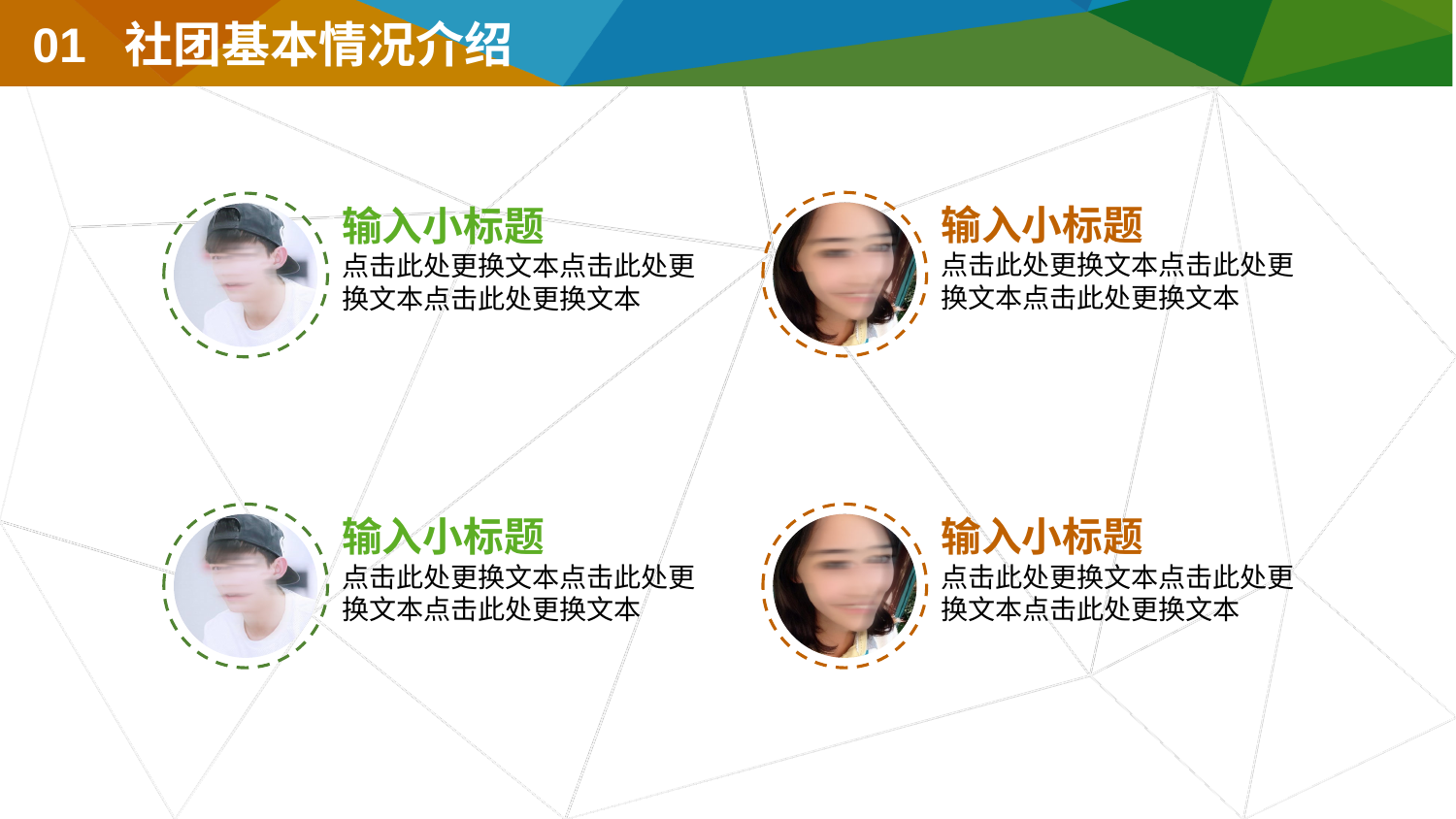

01  社团基本情况介绍

输入小标题
点击此处更换文本点击此处更换文本点击此处更换文本

输入小标题
点击此处更换文本点击此处更换文本点击此处更换文本

输入小标题
点击此处更换文本点击此处更换文本点击此处更换文本

输入小标题
点击此处更换文本点击此处更换文本点击此处更换文本